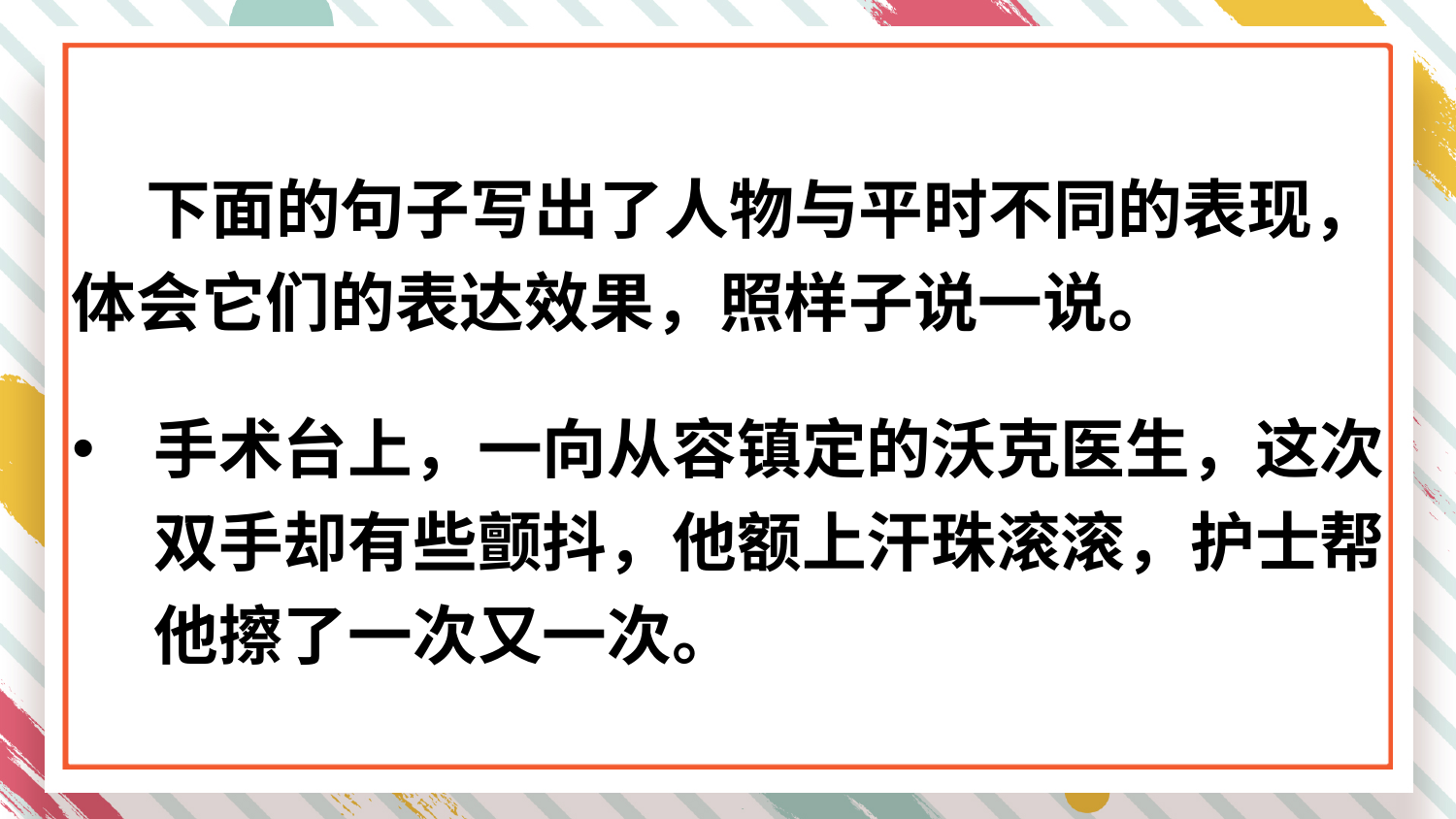

下面的句子写出了人物与平时不同的表现，体会它们的表达效果，照样子说一说。
手术台上，一向从容镇定的沃克医生，这次双手却有些颤抖，他额上汗珠滚滚，护士帮他擦了一次又一次。